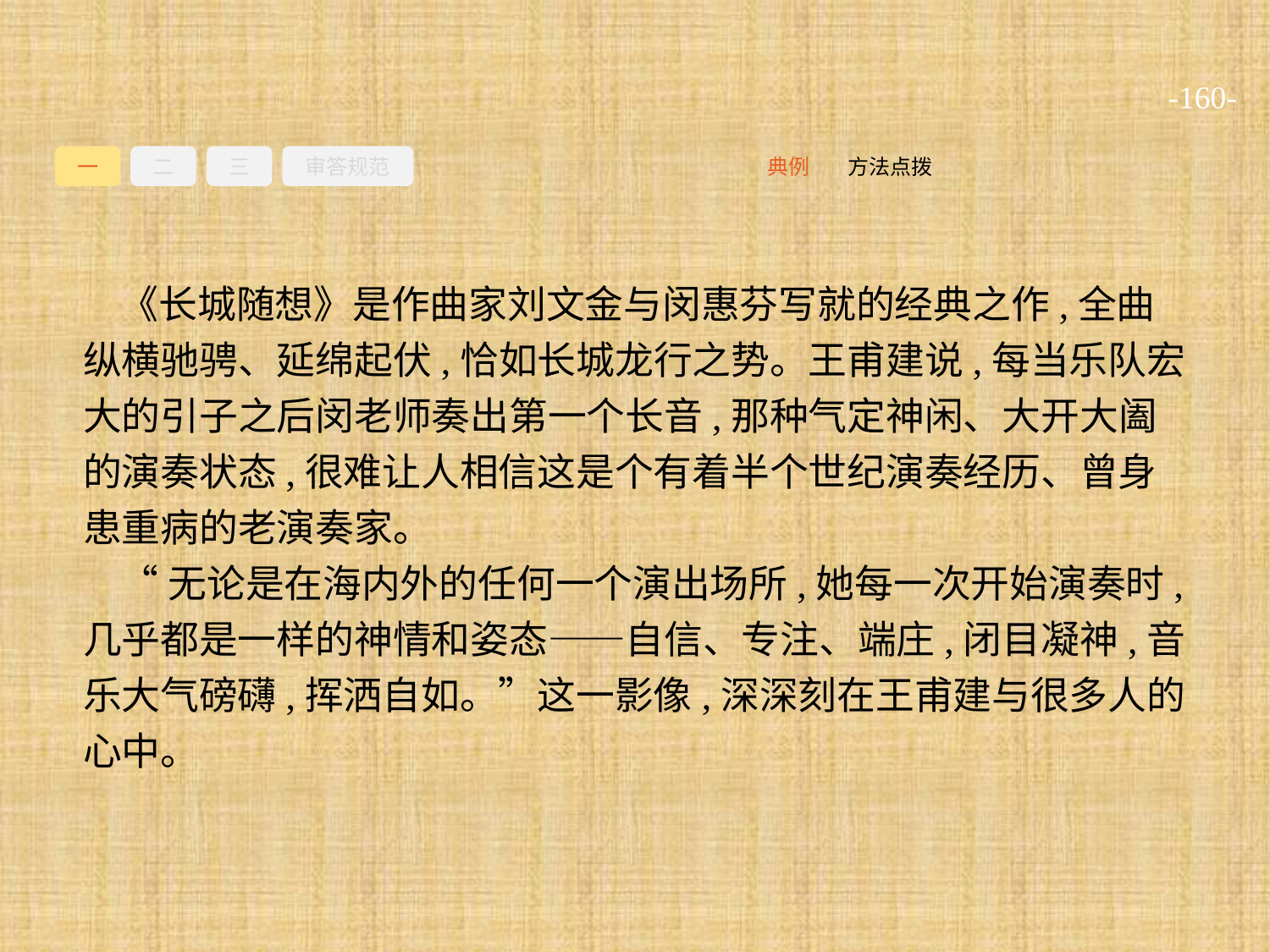

-160-
一
二
三
审答规范
方法点拨
典例
《长城随想》是作曲家刘文金与闵惠芬写就的经典之作,全曲纵横驰骋、延绵起伏,恰如长城龙行之势。王甫建说,每当乐队宏大的引子之后闵老师奏出第一个长音,那种气定神闲、大开大阖的演奏状态,很难让人相信这是个有着半个世纪演奏经历、曾身患重病的老演奏家。
“无论是在海内外的任何一个演出场所,她每一次开始演奏时,几乎都是一样的神情和姿态——自信、专注、端庄,闭目凝神,音乐大气磅礴,挥洒自如。”这一影像,深深刻在王甫建与很多人的心中。